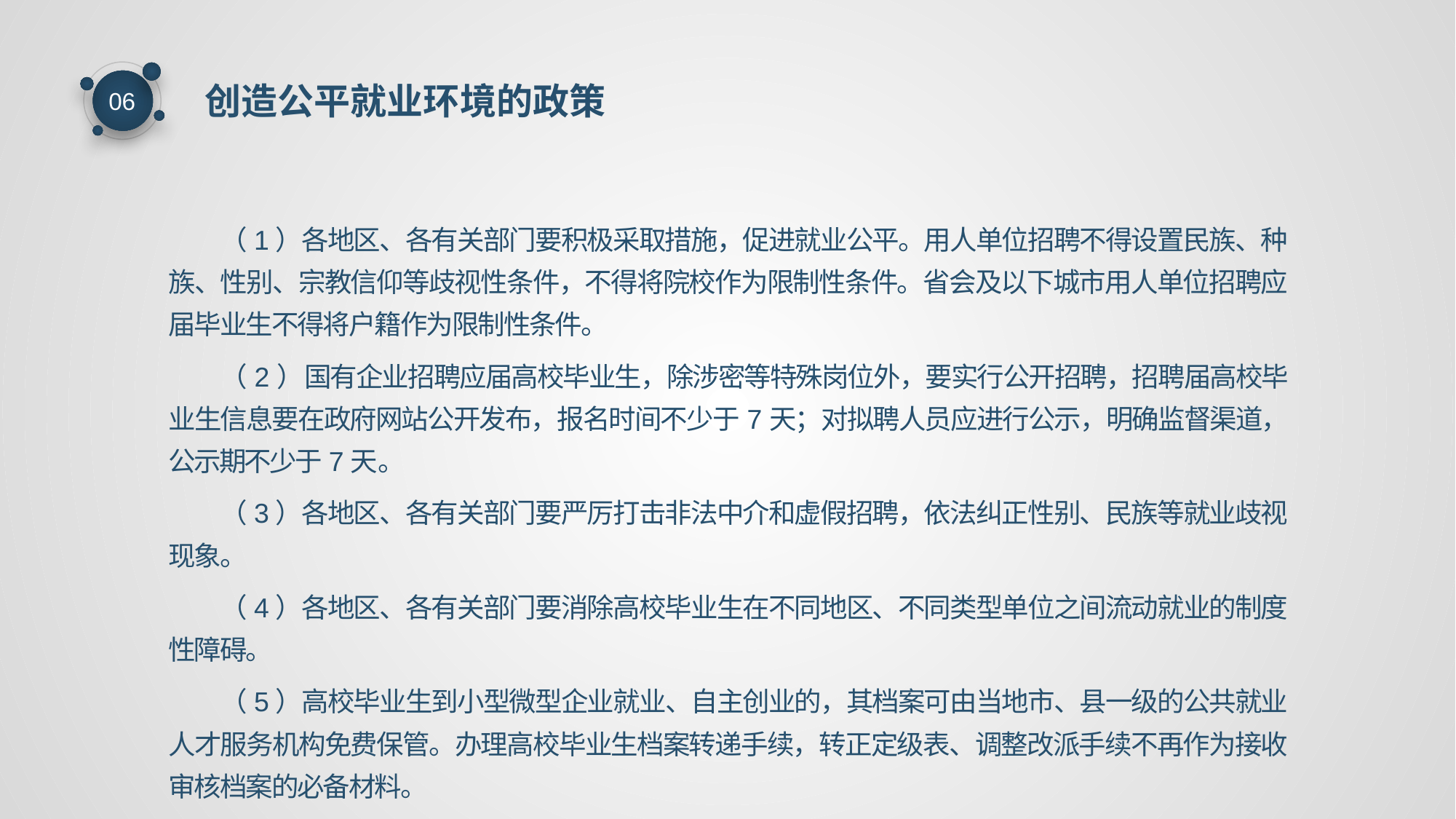

创造公平就业环境的政策
06
（1）各地区、各有关部门要积极采取措施，促进就业公平。用人单位招聘不得设置民族、种族、性别、宗教信仰等歧视性条件，不得将院校作为限制性条件。省会及以下城市用人单位招聘应届毕业生不得将户籍作为限制性条件。
（2）国有企业招聘应届高校毕业生，除涉密等特殊岗位外，要实行公开招聘，招聘届高校毕业生信息要在政府网站公开发布，报名时间不少于7天；对拟聘人员应进行公示，明确监督渠道，公示期不少于7天。
（3）各地区、各有关部门要严厉打击非法中介和虚假招聘，依法纠正性别、民族等就业歧视现象。
（4）各地区、各有关部门要消除高校毕业生在不同地区、不同类型单位之间流动就业的制度性障碍。
（5）高校毕业生到小型微型企业就业、自主创业的，其档案可由当地市、县一级的公共就业人才服务机构免费保管。办理高校毕业生档案转递手续，转正定级表、调整改派手续不再作为接收审核档案的必备材料。